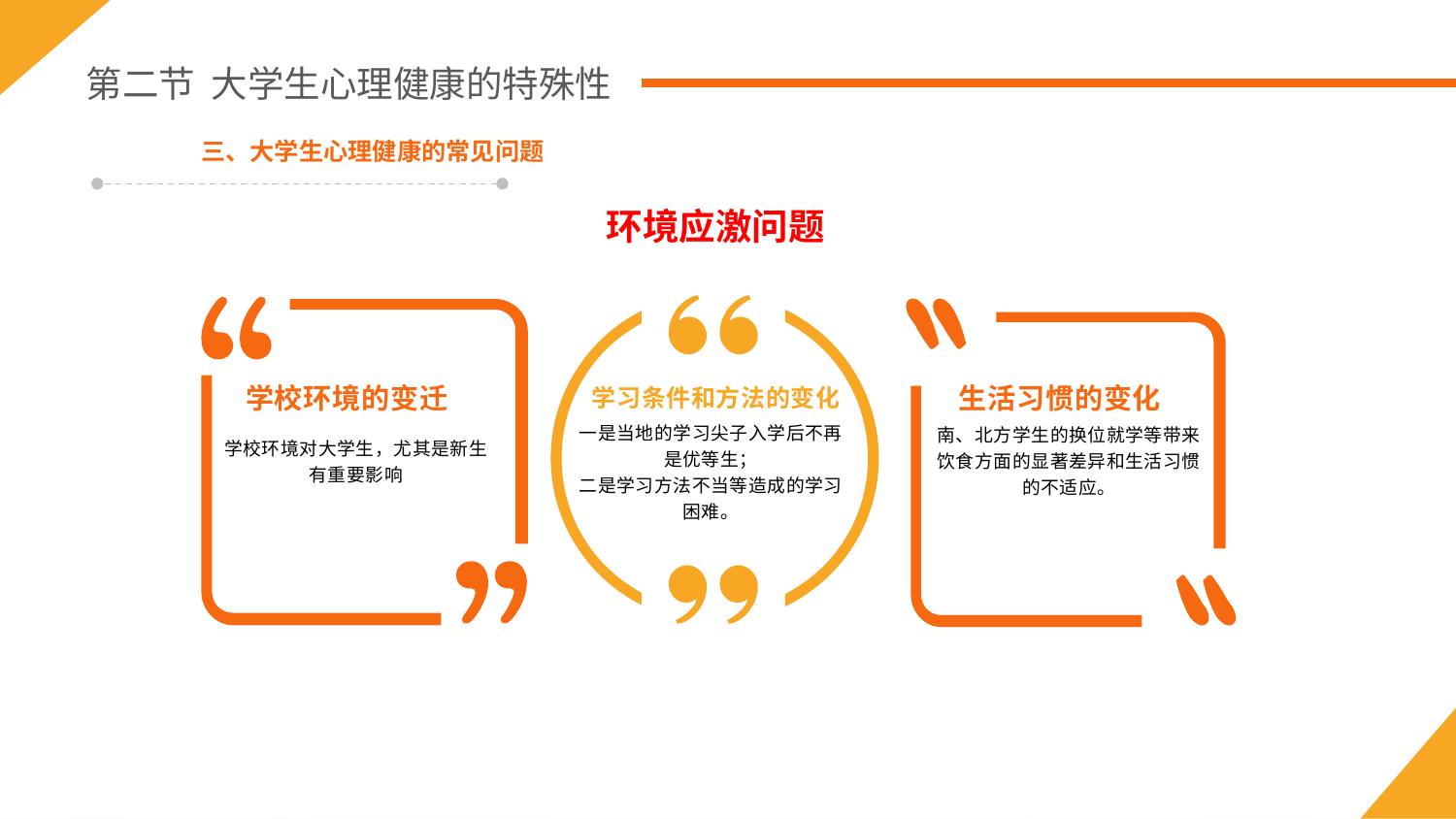

第二节  大学生心理健康的特殊性
三、大学生心理健康的常见问题
环境应激问题

学校环境的变迁
学习条件和方法的变化
生活习惯的变化
学校环境对大学生，尤其是新生有重要影响
南、北方学生的换位就学等带来饮食方面的显著差异和生活习惯的不适应。
一是当地的学习尖子入学后不再是优等生；
二是学习方法不当等造成的学习困难。